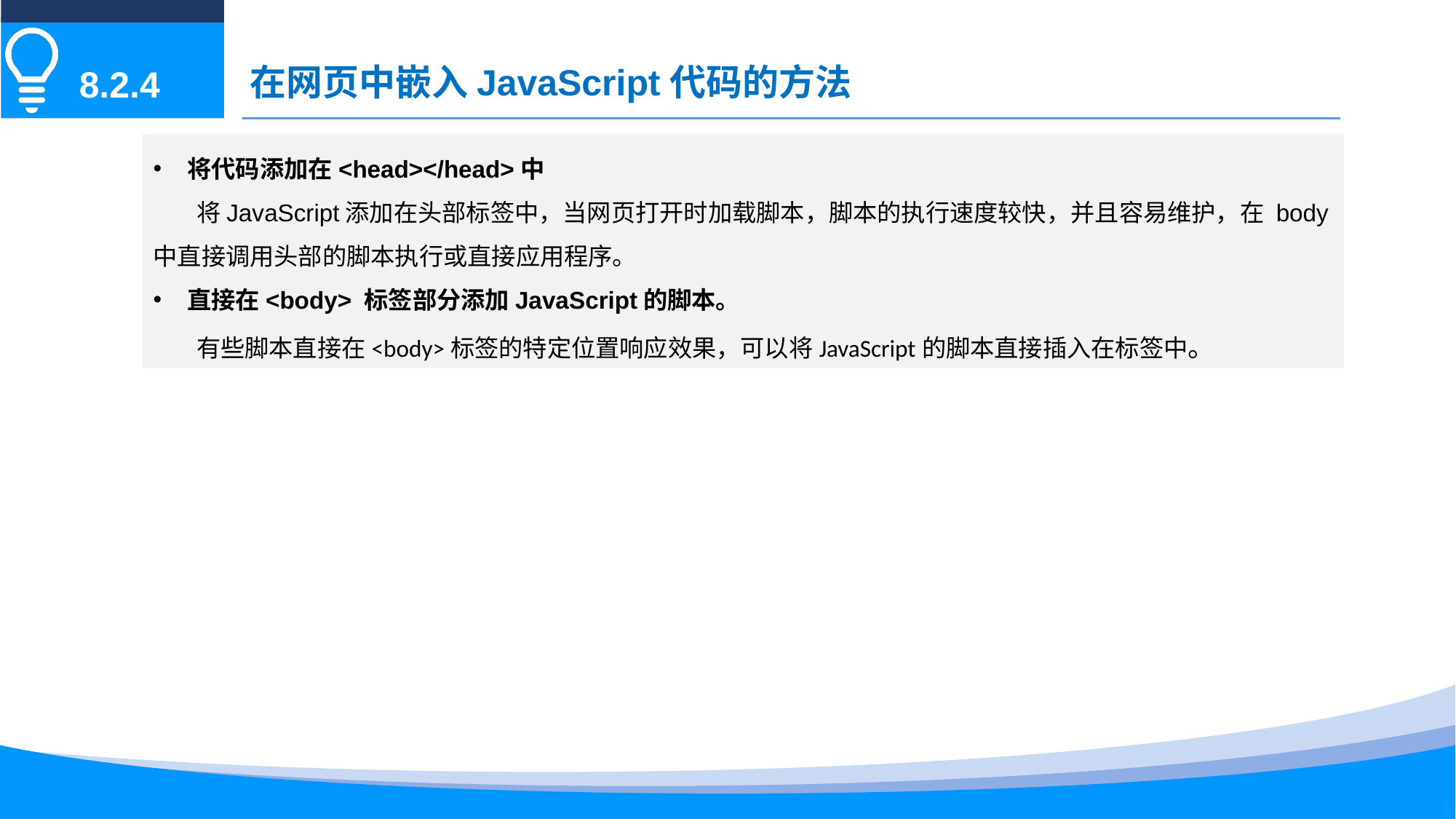

在网页中嵌入JavaScript代码的方法
8.2.4
将代码添加在<head></head>中
将JavaScript添加在头部标签中，当网页打开时加载脚本，脚本的执行速度较快，并且容易维护，在 body中直接调用头部的脚本执行或直接应用程序。
直接在<body> 标签部分添加JavaScript的脚本。
有些脚本直接在<body>标签的特定位置响应效果，可以将JavaScript的脚本直接插入在标签中。